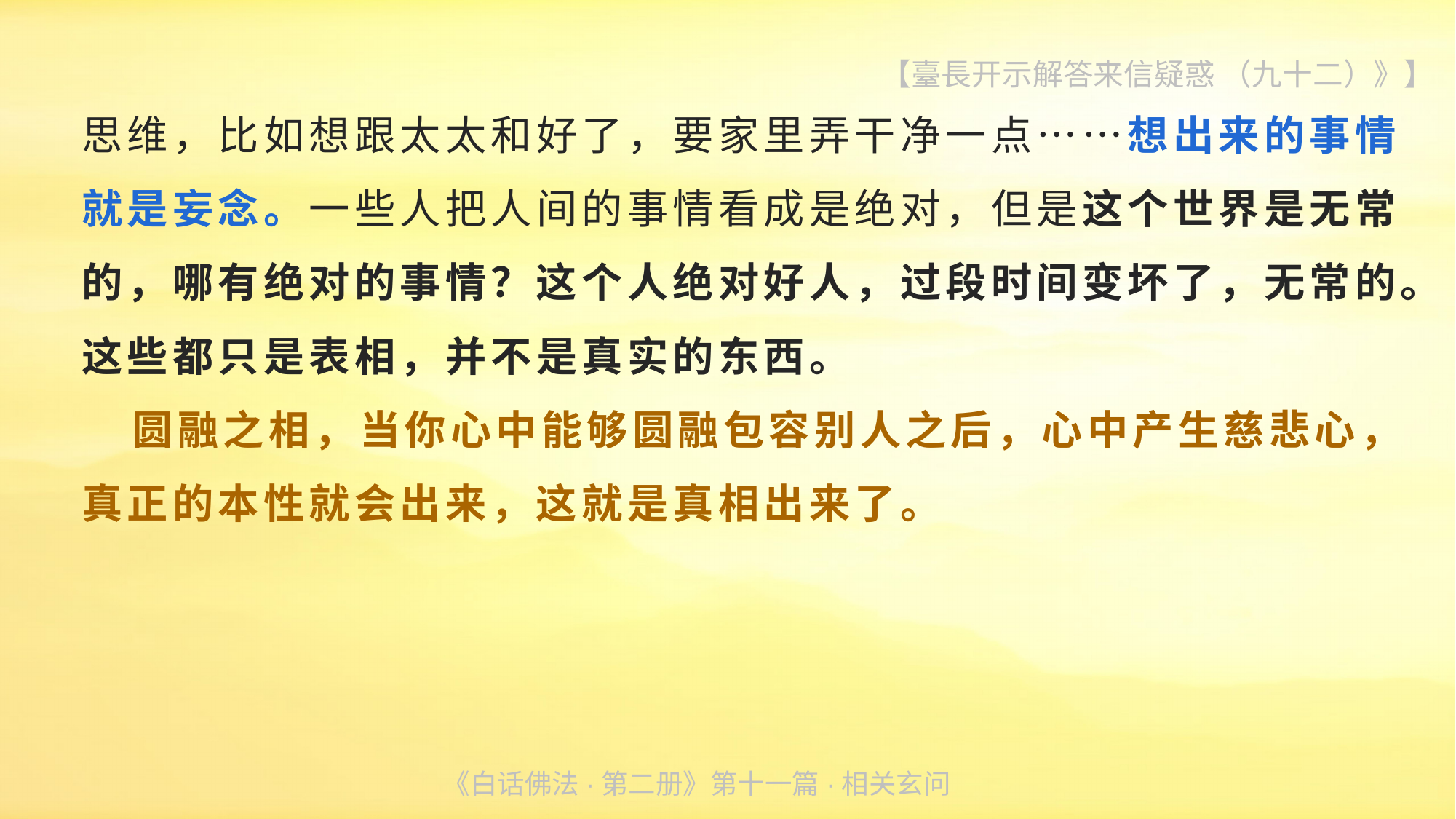

【臺長开示解答来信疑惑 （九十二）》】
思维，比如想跟太太和好了，要家里弄干净一点……想出来的事情就是妄念。一些人把人间的事情看成是绝对，但是这个世界是无常的，哪有绝对的事情？这个人绝对好人，过段时间变坏了，无常的。这些都只是表相，并不是真实的东西。
   圆融之相，当你心中能够圆融包容别人之后，心中产生慈悲心，真正的本性就会出来，这就是真相出来了。
《白话佛法·第二册》第十一篇·相关玄问